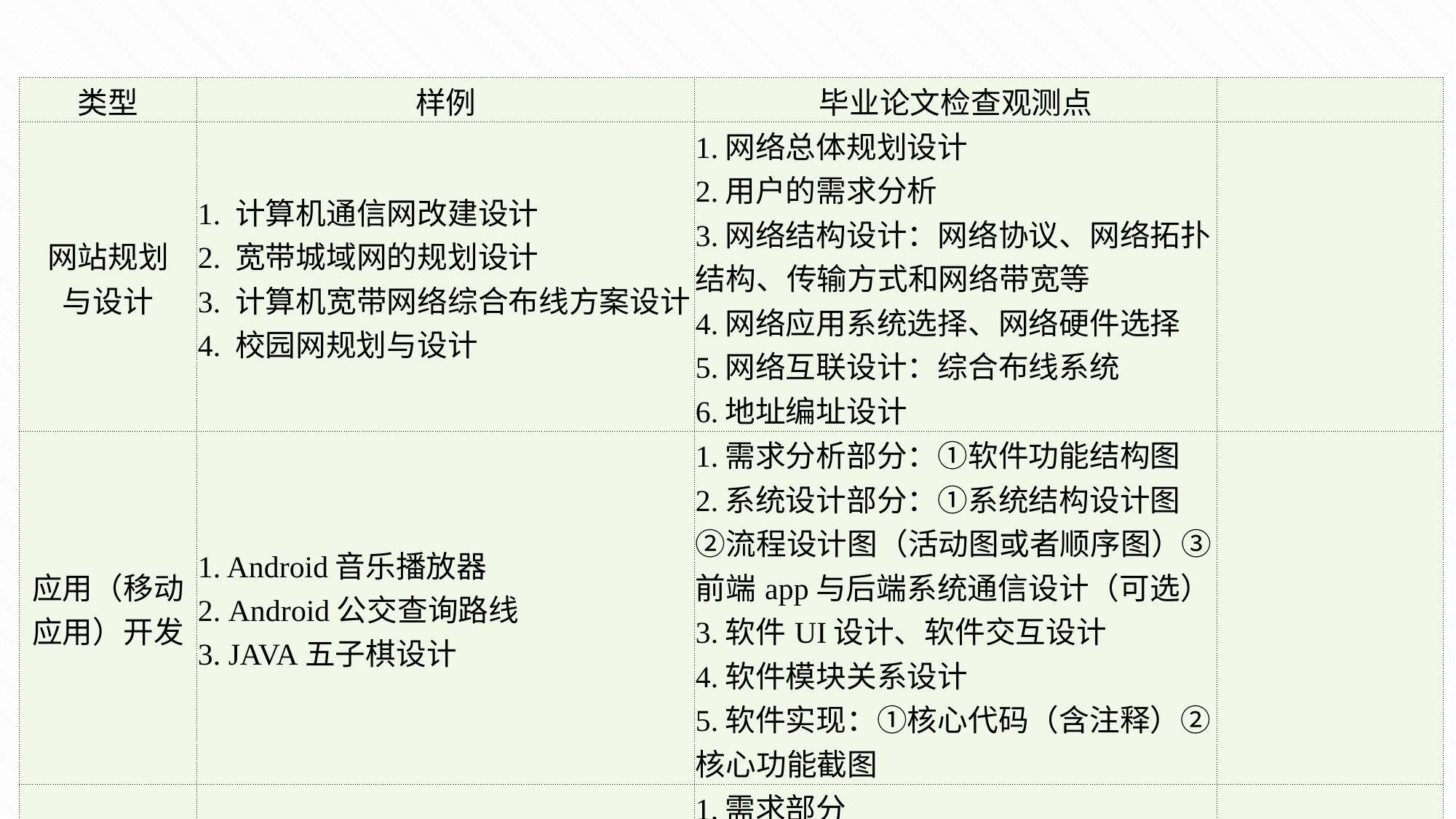

| 类型 | 样例 | 毕业论文检查观测点 |  |
| --- | --- | --- | --- |
| 网站规划 与设计 | 1. 计算机通信网改建设计 2. 宽带城域网的规划设计 3. 计算机宽带网络综合布线方案设计 4. 校园网规划与设计 | 1.网络总体规划设计 2.用户的需求分析 3.网络结构设计：网络协议、网络拓扑结构、传输方式和网络带宽等 4.网络应用系统选择、网络硬件选择 5.网络互联设计：综合布线系统 6.地址编址设计 |  |
| 应用（移动应用）开发 | 1. Android音乐播放器 2. Android公交查询路线 3. JAVA五子棋设计 | 1.需求分析部分：①软件功能结构图 2.系统设计部分：①系统结构设计图 ②流程设计图（活动图或者顺序图）③前端app与后端系统通信设计（可选） 3.软件UI设计、软件交互设计 4.软件模块关系设计 5.软件实现：①核心代码（含注释）②核心功能截图 |  |
| 算法研究 | 个性化音乐推荐算法的研究与实现 | 1.需求部分 2.算法流程图 3.算法核心代码+注释 4.结果分析、算法验证 5.输入接口设计 |  |